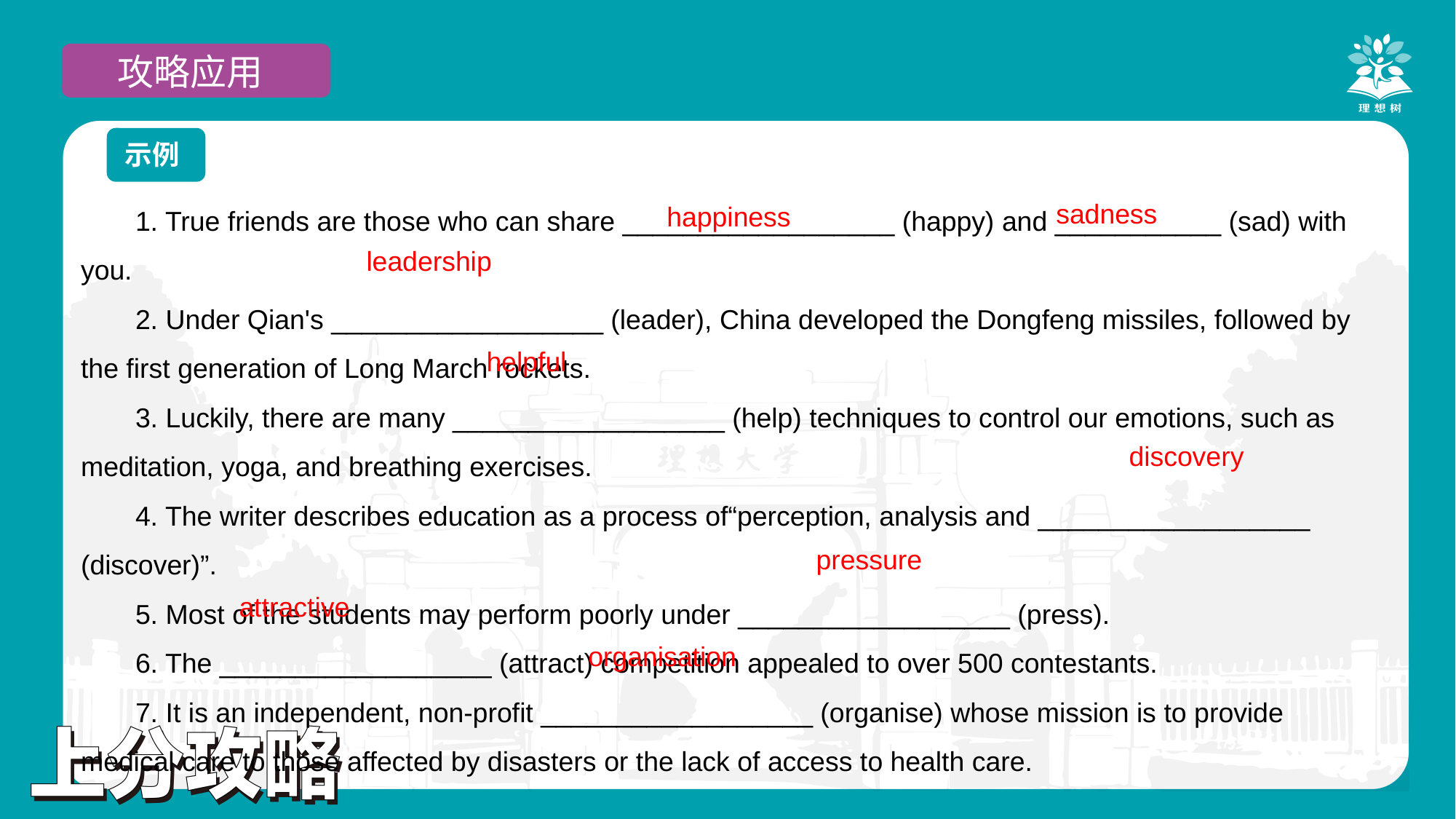

攻略应用

示例
1. True friends are those who can share __________________ (happy) and ___________ (sad) with you.
2. Under Qian's __________________ (leader), China developed the Dongfeng missiles, followed by the first generation of Long March rockets.
3. Luckily, there are many __________________ (help) techniques to control our emotions, such as meditation, yoga, and breathing exercises.
4. The writer describes education as a process of“perception, analysis and __________________ (discover)”.
5. Most of the students may perform poorly under __________________ (press).
6. The __________________ (attract) competition appealed to over 500 contestants.
7. It is an independent, non-profit __________________ (organise) whose mission is to provide medical care to those affected by disasters or the lack of access to health care.

sadness
happiness
leadership
helpful
discovery
pressure
attractive
organisation